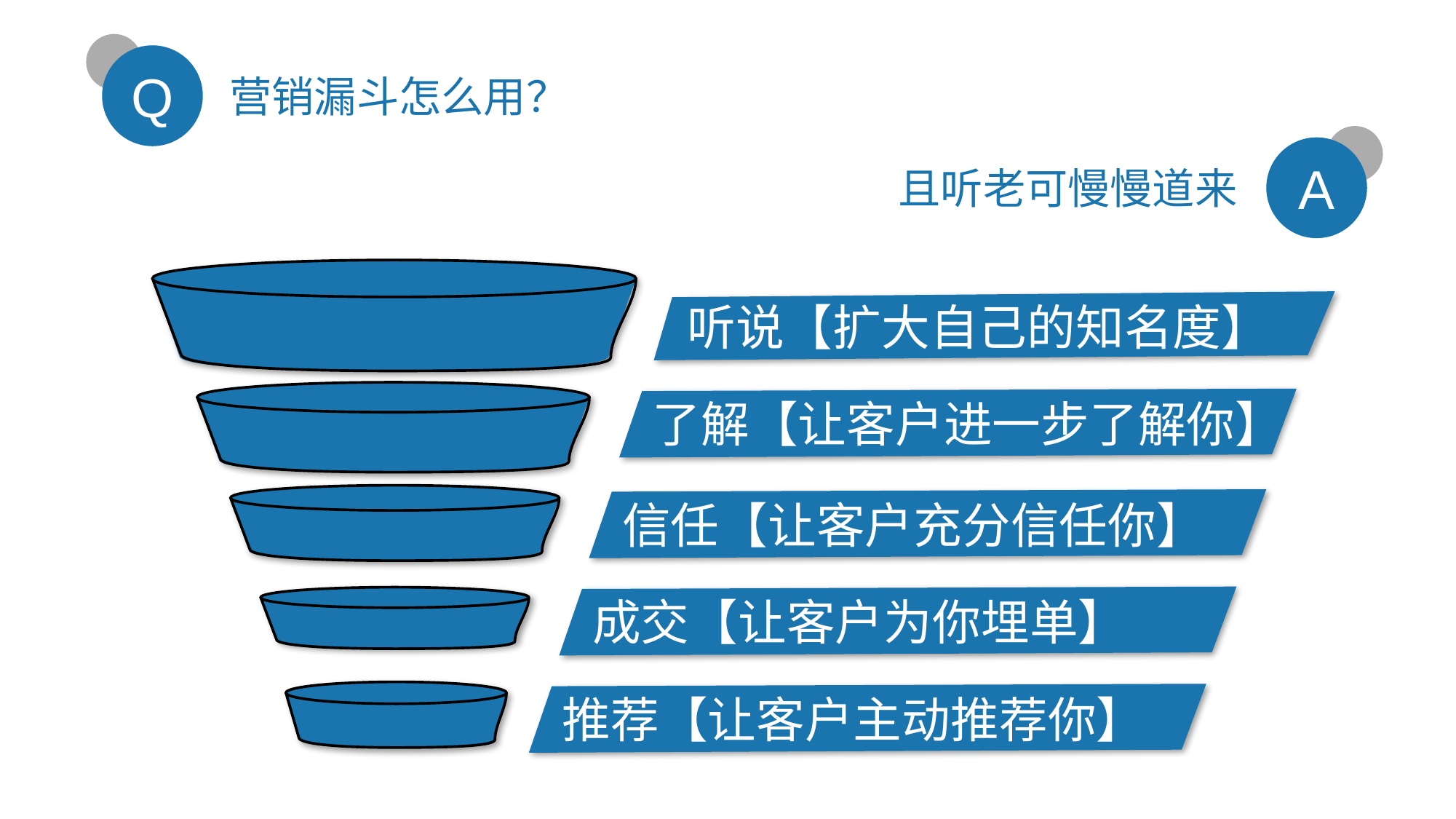

Q
营销漏斗怎么用？

A
且听老可慢慢道来

 听说【扩大自己的知名度】

 了解【让客户进一步了解你】

 信任【让客户充分信任你】
 成交【让客户为你埋单】

 推荐【让客户主动推荐你】